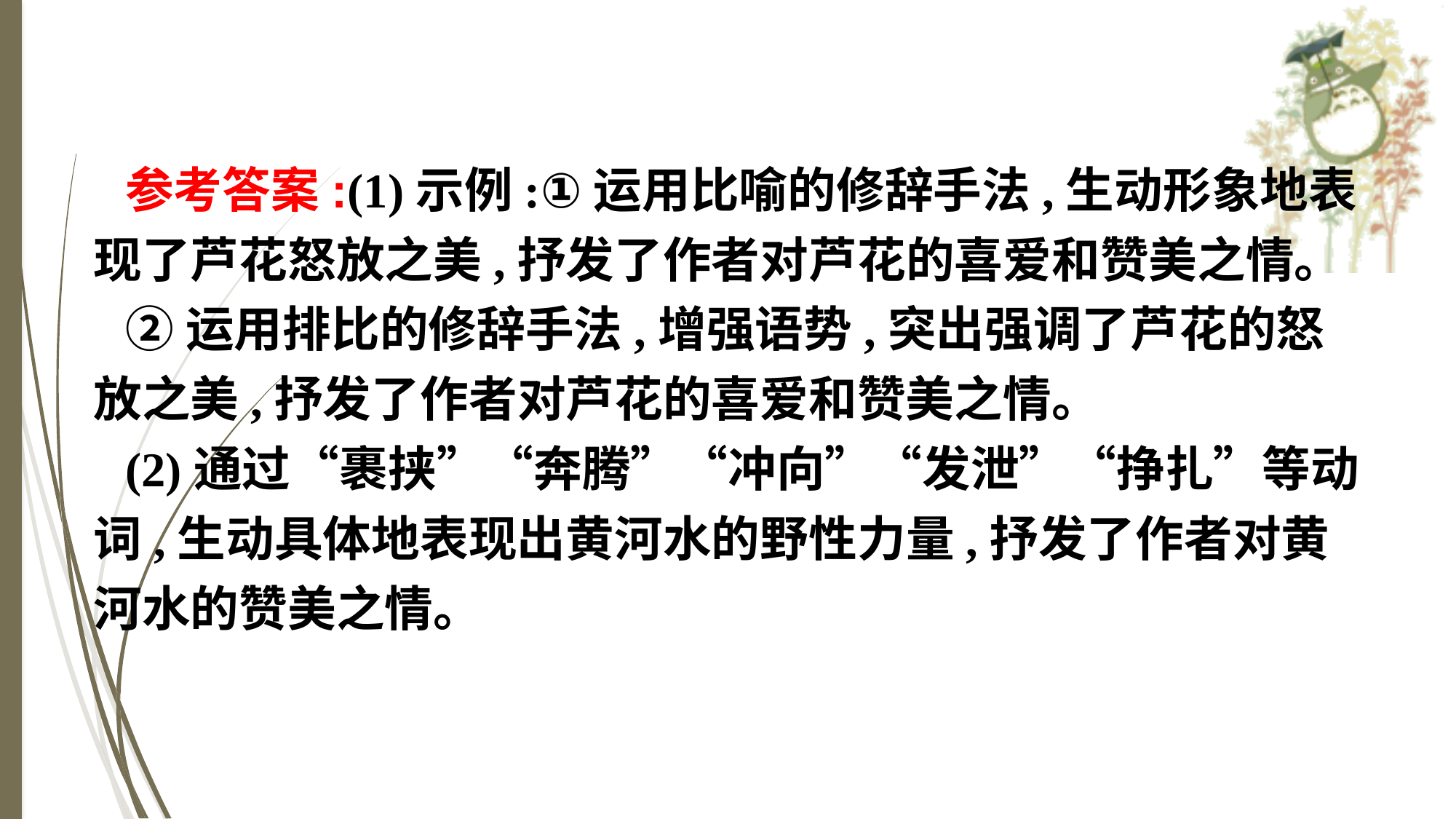

参考答案:(1)示例:①运用比喻的修辞手法,生动形象地表现了芦花怒放之美,抒发了作者对芦花的喜爱和赞美之情。
②运用排比的修辞手法,增强语势,突出强调了芦花的怒放之美,抒发了作者对芦花的喜爱和赞美之情。
(2)通过“裹挟”“奔腾”“冲向”“发泄”“挣扎”等动词,生动具体地表现出黄河水的野性力量,抒发了作者对黄河水的赞美之情。